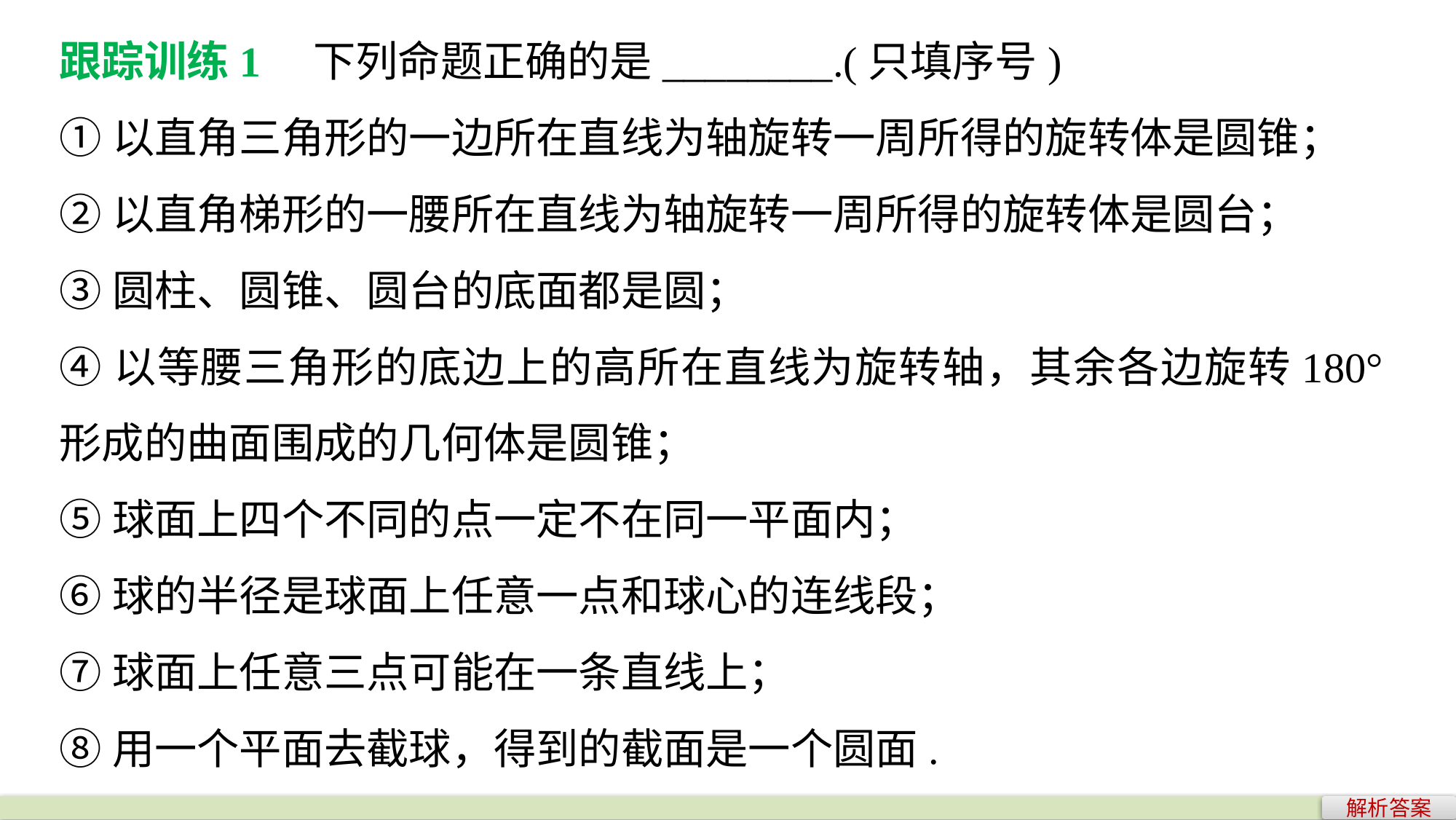

跟踪训练1　下列命题正确的是________.(只填序号)
①以直角三角形的一边所在直线为轴旋转一周所得的旋转体是圆锥；
②以直角梯形的一腰所在直线为轴旋转一周所得的旋转体是圆台；
③圆柱、圆锥、圆台的底面都是圆；
④以等腰三角形的底边上的高所在直线为旋转轴，其余各边旋转180°形成的曲面围成的几何体是圆锥；
⑤球面上四个不同的点一定不在同一平面内；
⑥球的半径是球面上任意一点和球心的连线段；
⑦球面上任意三点可能在一条直线上；
⑧用一个平面去截球，得到的截面是一个圆面.
解析答案